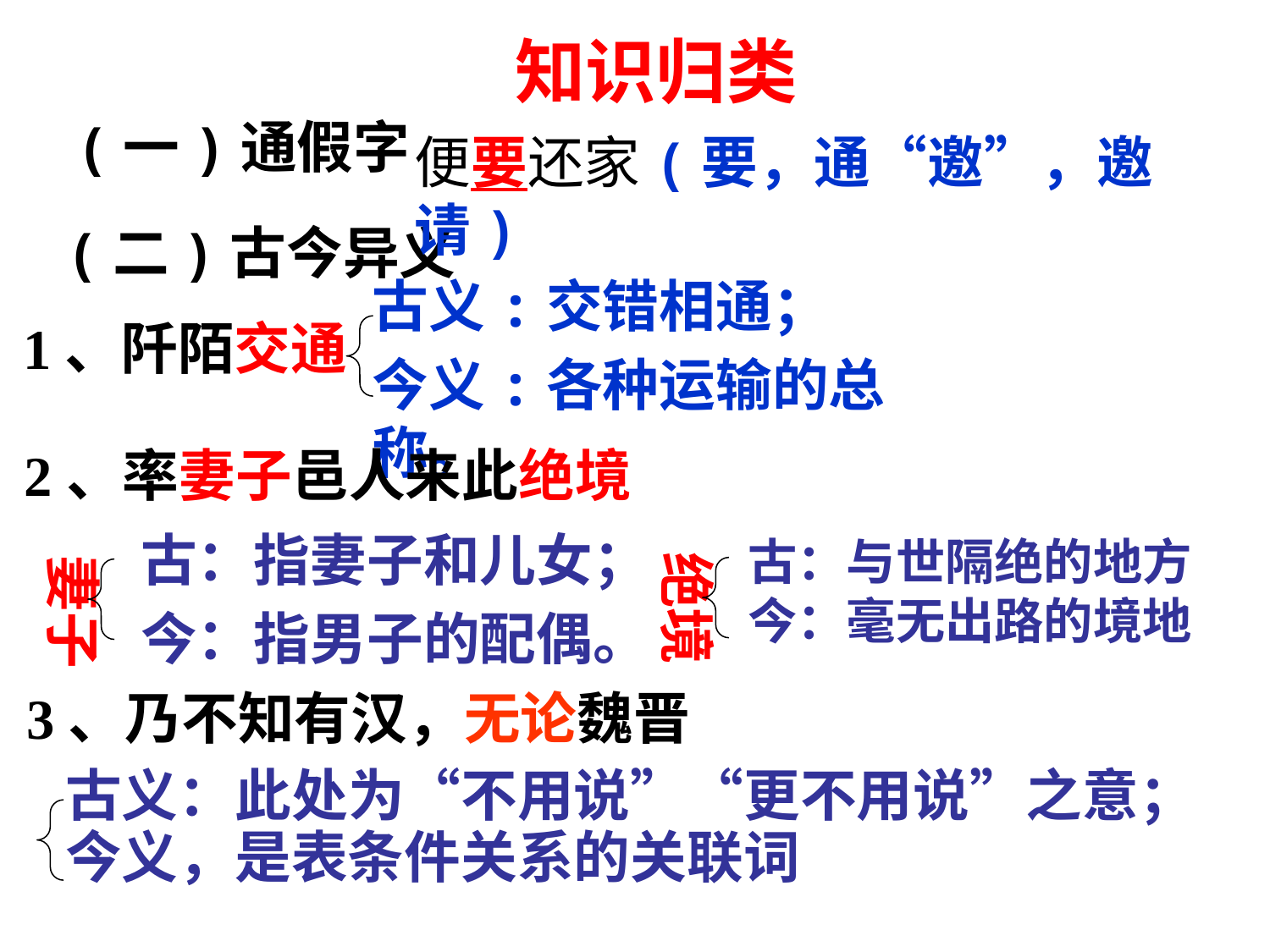

知识归类

(一)通假字
便要还家(要，通“邀”，邀请)

(二)古今异义
古义:交错相通；
今义:各种运输的总称。
1、阡陌交通

2、率妻子邑人来此绝境
      古：指妻子和儿女；
      今：指男子的配偶。

古：与世隔绝的地方
今：毫无出路的境地
绝境
妻子

 3、乃不知有汉，无论魏晋
古义：此处为“不用说”“更不用说”之意；
今义，是表条件关系的关联词